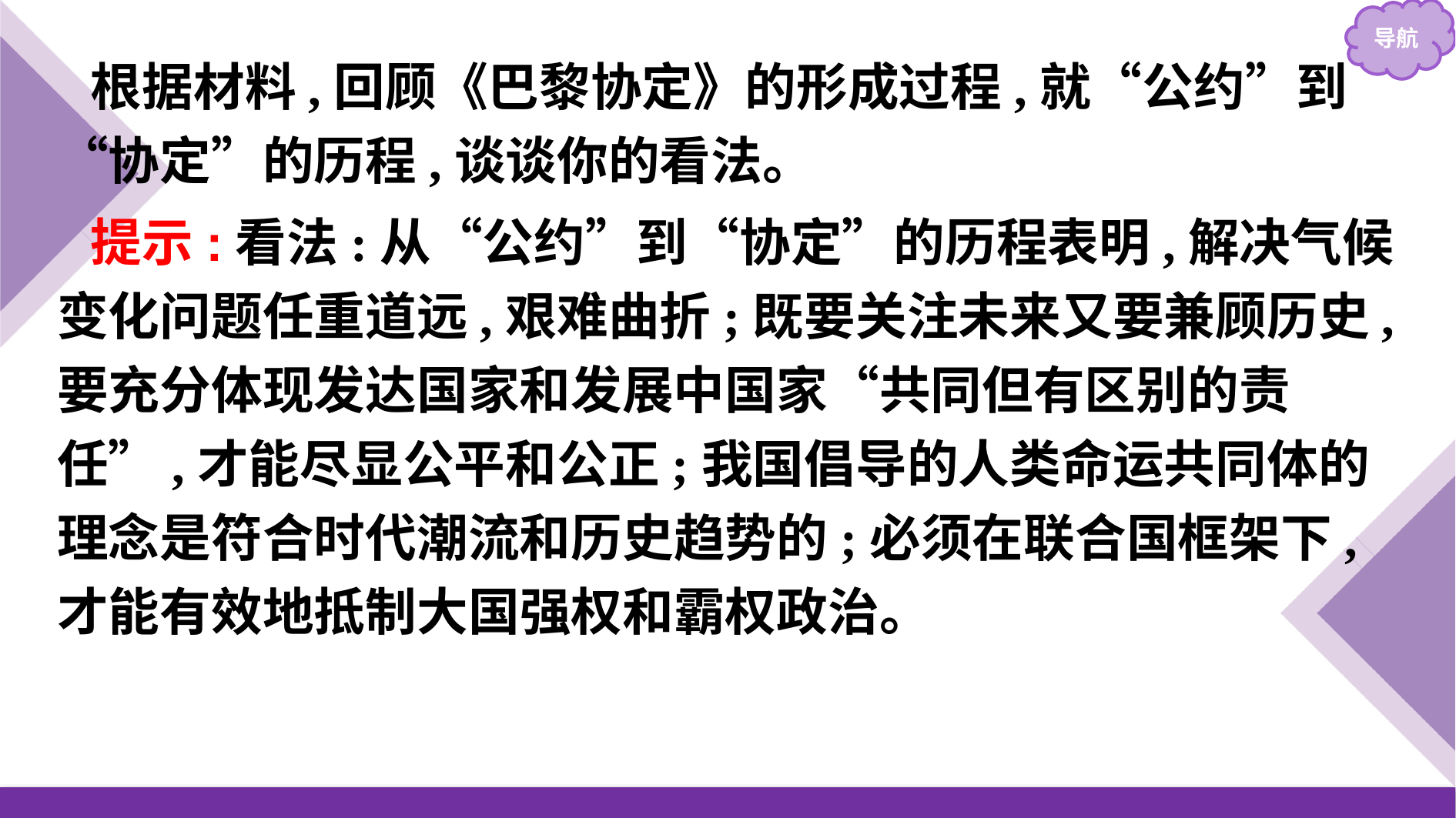

根据材料,回顾《巴黎协定》的形成过程,就“公约”到“协定”的历程,谈谈你的看法。
提示:看法:从“公约”到“协定”的历程表明,解决气候变化问题任重道远,艰难曲折;既要关注未来又要兼顾历史,要充分体现发达国家和发展中国家“共同但有区别的责任”,才能尽显公平和公正;我国倡导的人类命运共同体的理念是符合时代潮流和历史趋势的;必须在联合国框架下,才能有效地抵制大国强权和霸权政治。